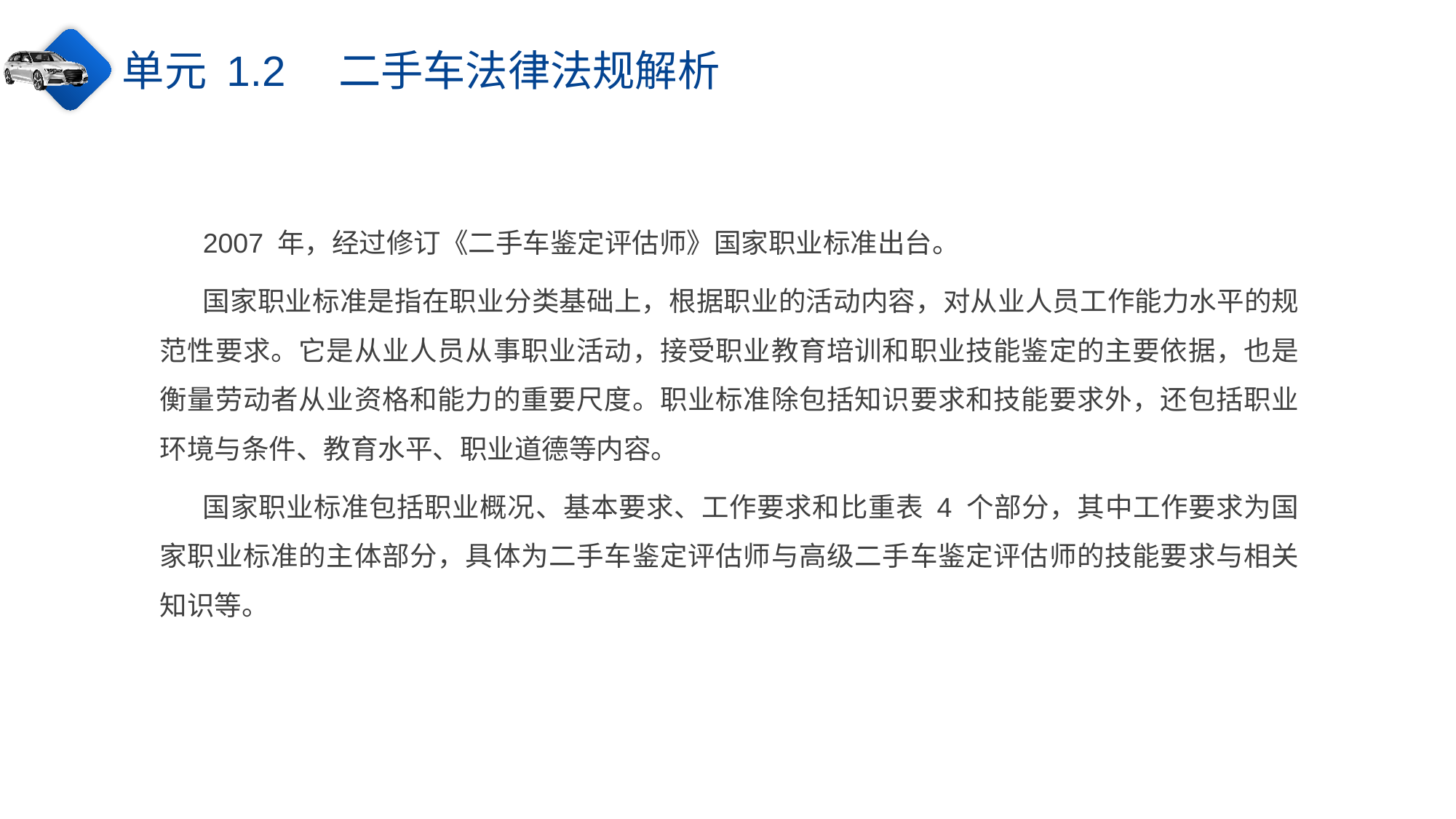

单元 1.2　二手车法律法规解析
2007 年，经过修订《二手车鉴定评估师》国家职业标准出台。
国家职业标准是指在职业分类基础上，根据职业的活动内容，对从业人员工作能力水平的规范性要求。它是从业人员从事职业活动，接受职业教育培训和职业技能鉴定的主要依据，也是衡量劳动者从业资格和能力的重要尺度。职业标准除包括知识要求和技能要求外，还包括职业环境与条件、教育水平、职业道德等内容。
国家职业标准包括职业概况、基本要求、工作要求和比重表 4 个部分，其中工作要求为国家职业标准的主体部分，具体为二手车鉴定评估师与高级二手车鉴定评估师的技能要求与相关知识等。